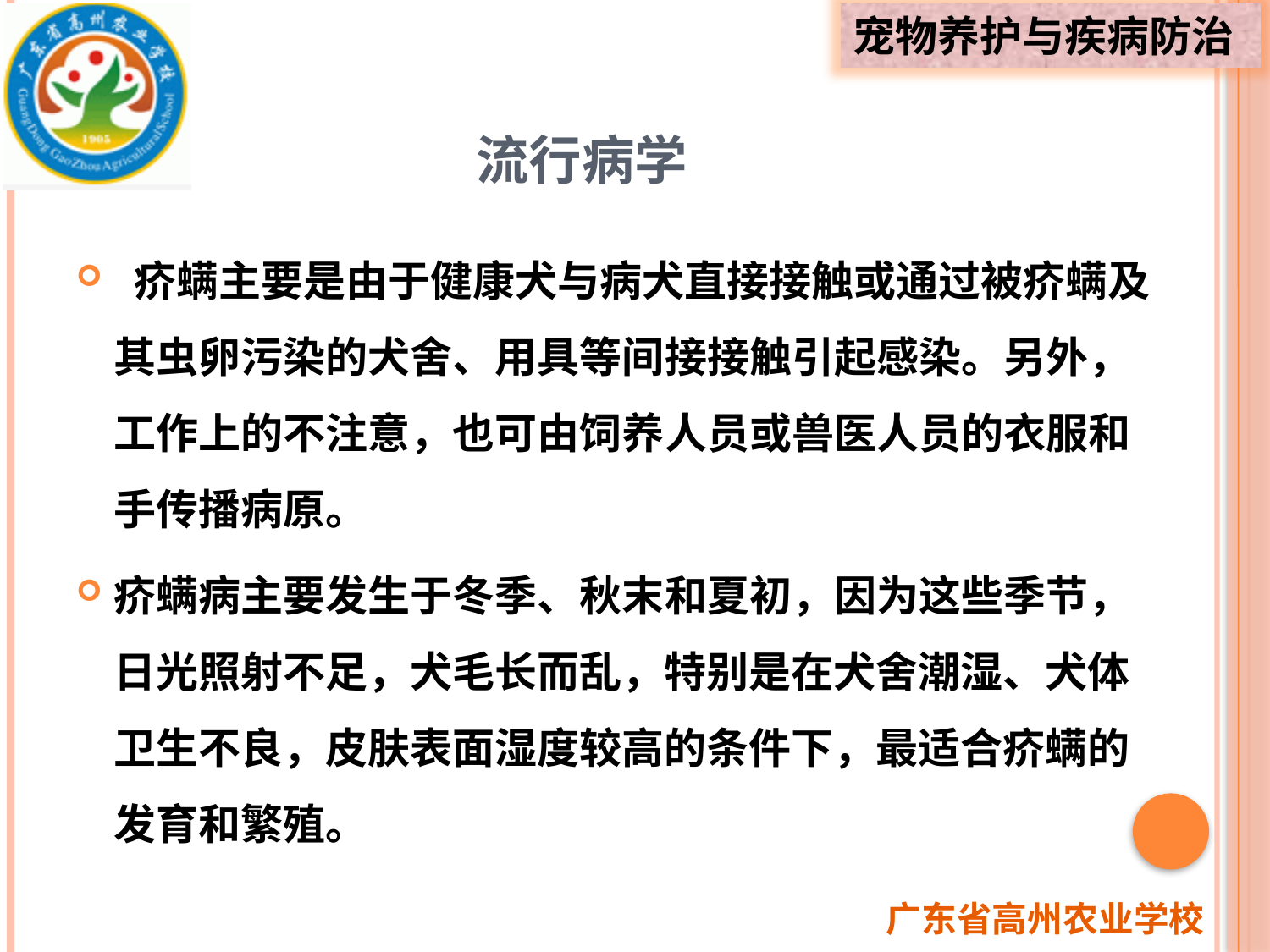

# 流行病学
 疥螨主要是由于健康犬与病犬直接接触或通过被疥螨及其虫卵污染的犬舍、用具等间接接触引起感染。另外，工作上的不注意，也可由饲养人员或兽医人员的衣服和手传播病原。
疥螨病主要发生于冬季、秋末和夏初，因为这些季节，日光照射不足，犬毛长而乱，特别是在犬舍潮湿、犬体卫生不良，皮肤表面湿度较高的条件下，最适合疥螨的发育和繁殖。